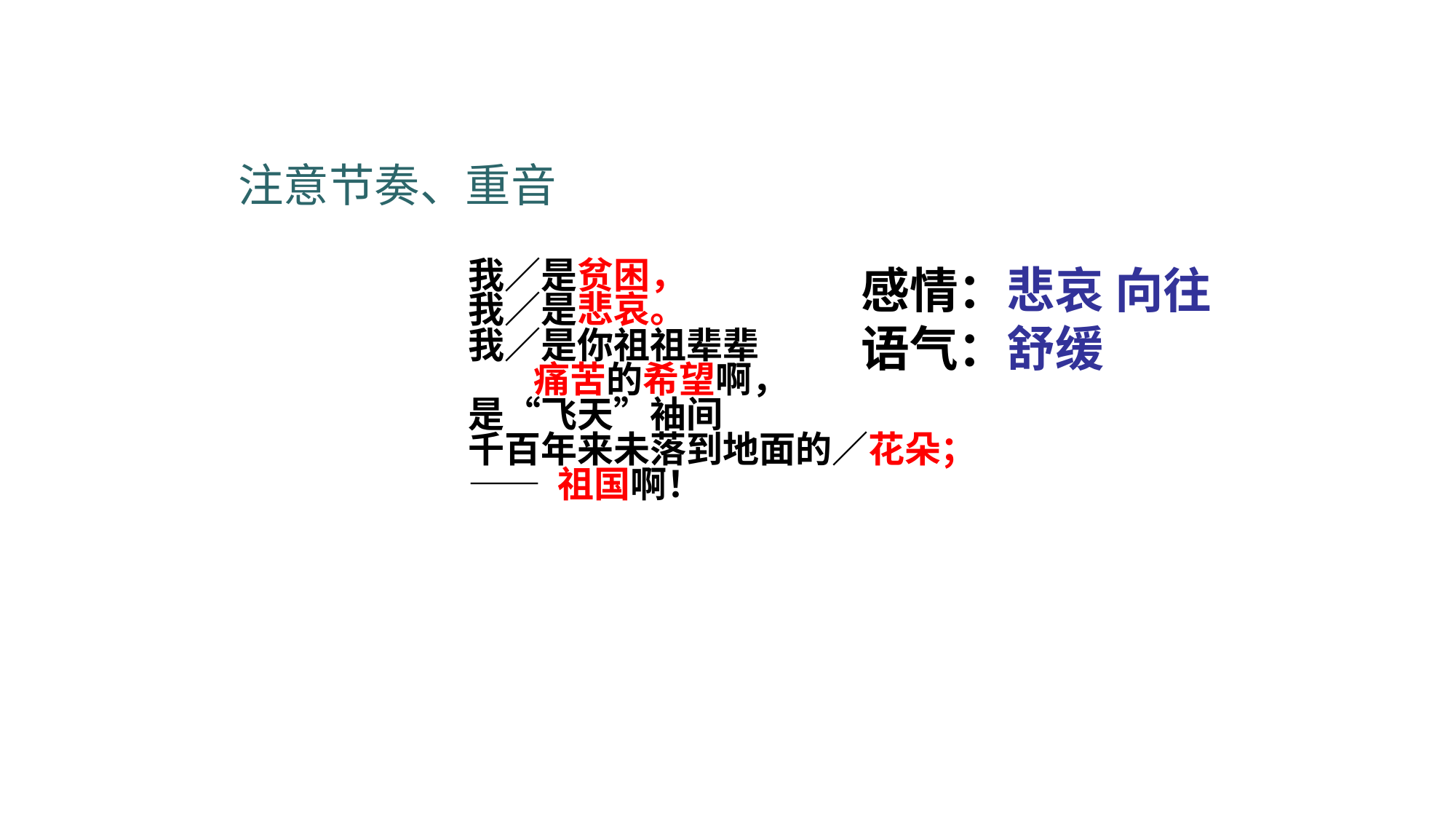

注意节奏、重音
感情：悲哀 向往
语气：舒缓
我／是贫困，
我／是悲哀。
我／是你祖祖辈辈
       痛苦的希望啊，
是“飞天”袖间
千百年来未落到地面的／花朵；
—— 祖国啊！